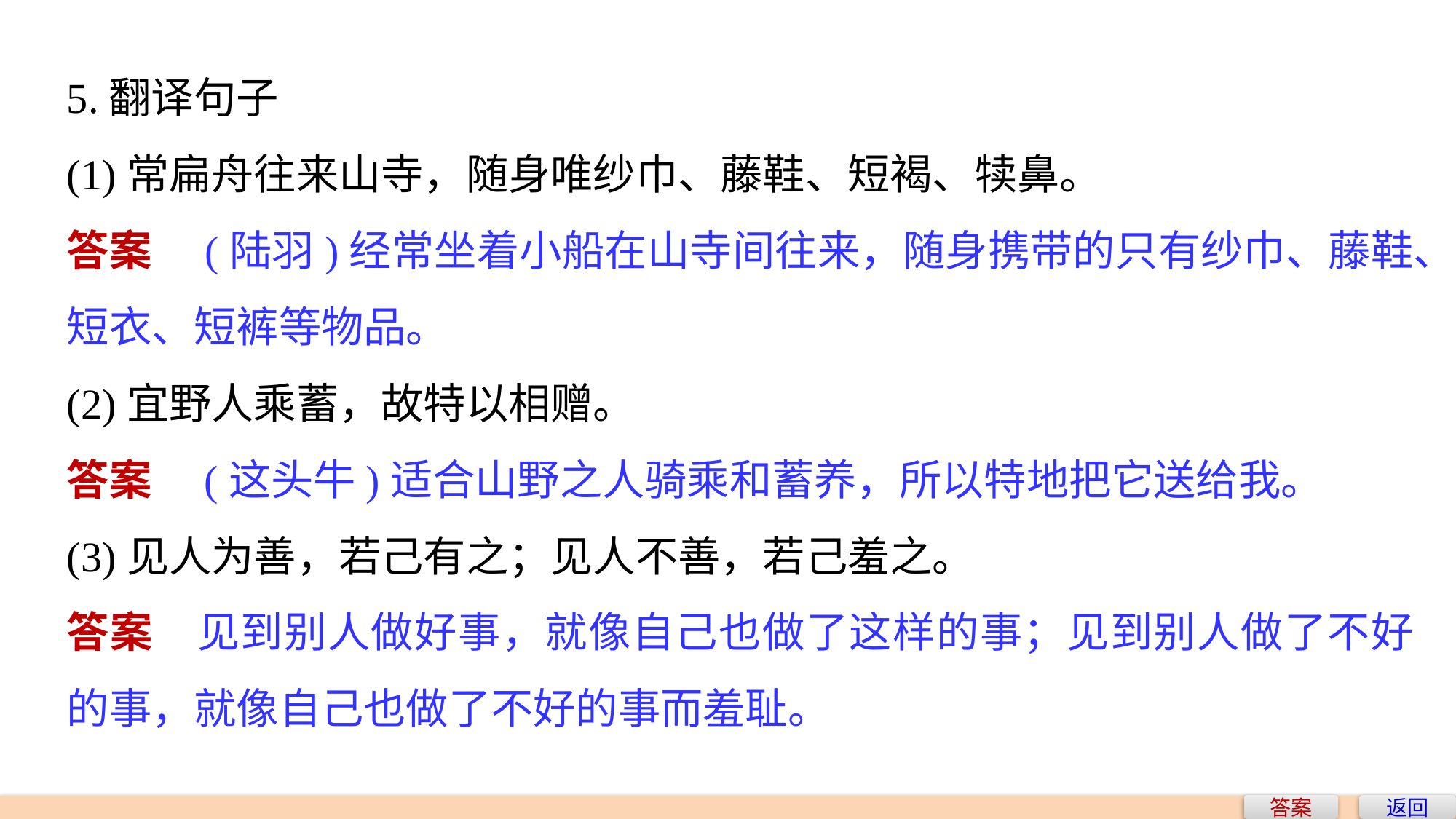

5.翻译句子
(1)常扁舟往来山寺，随身唯纱巾、藤鞋、短褐、犊鼻。
答案　(陆羽)经常坐着小船在山寺间往来，随身携带的只有纱巾、藤鞋、短衣、短裤等物品。
(2)宜野人乘蓄，故特以相赠。
答案　(这头牛)适合山野之人骑乘和蓄养，所以特地把它送给我。
(3)见人为善，若己有之；见人不善，若己羞之。
答案　见到别人做好事，就像自己也做了这样的事；见到别人做了不好的事，就像自己也做了不好的事而羞耻。
答案
返回